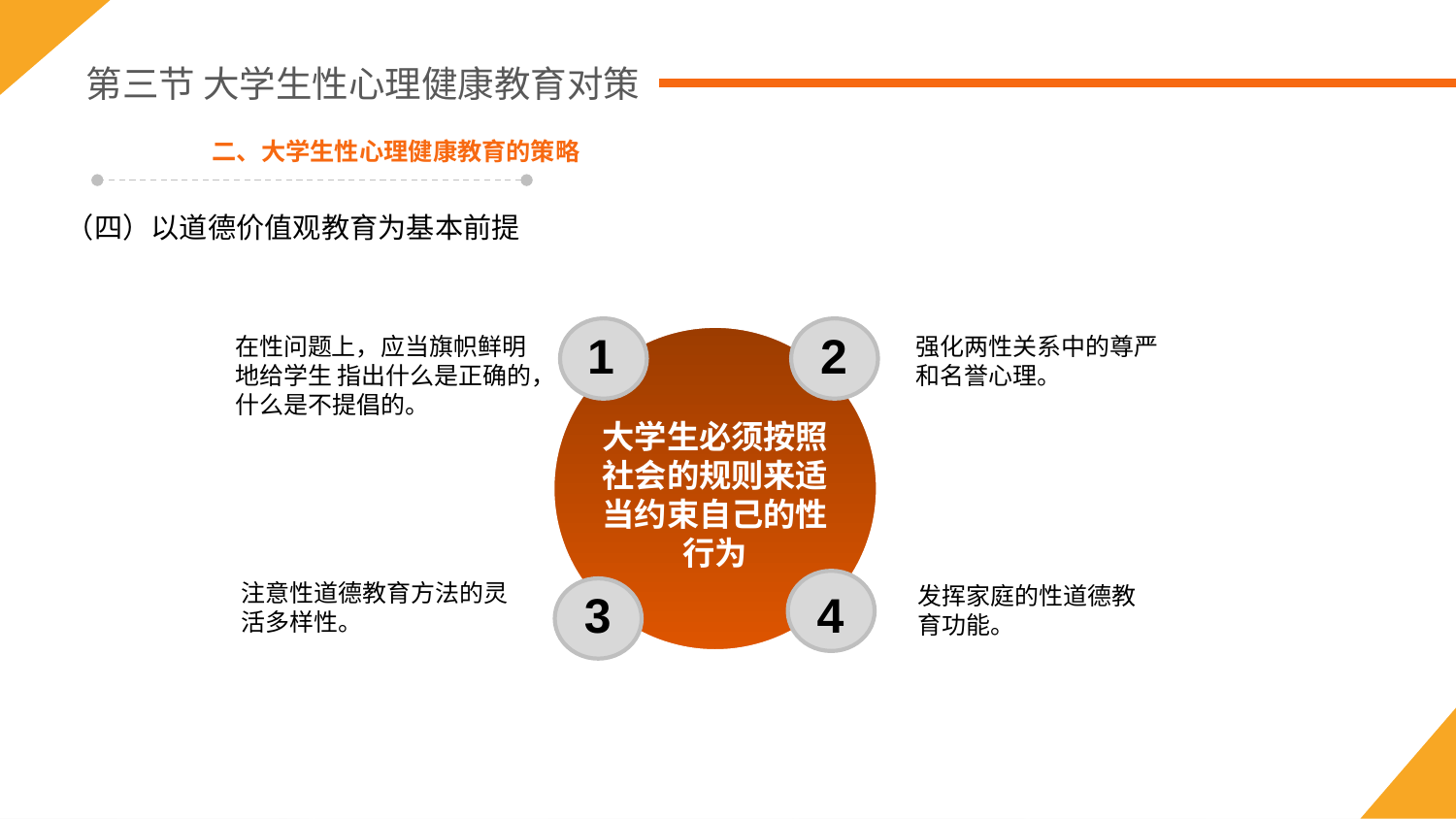

第三节 大学生性心理健康教育对策
二、大学生性心理健康教育的策略
（四）以道德价值观教育为基本前提
1
2

在性问题上，应当旗帜鲜明地给学生 指出什么是正确的，什么是不提倡的。
强化两性关系中的尊严和名誉心理。

大学生必须按照社会的规则来适当约束自己的性行为
注意性道德教育方法的灵活多样性。

发挥家庭的性道德教育功能。
3
4